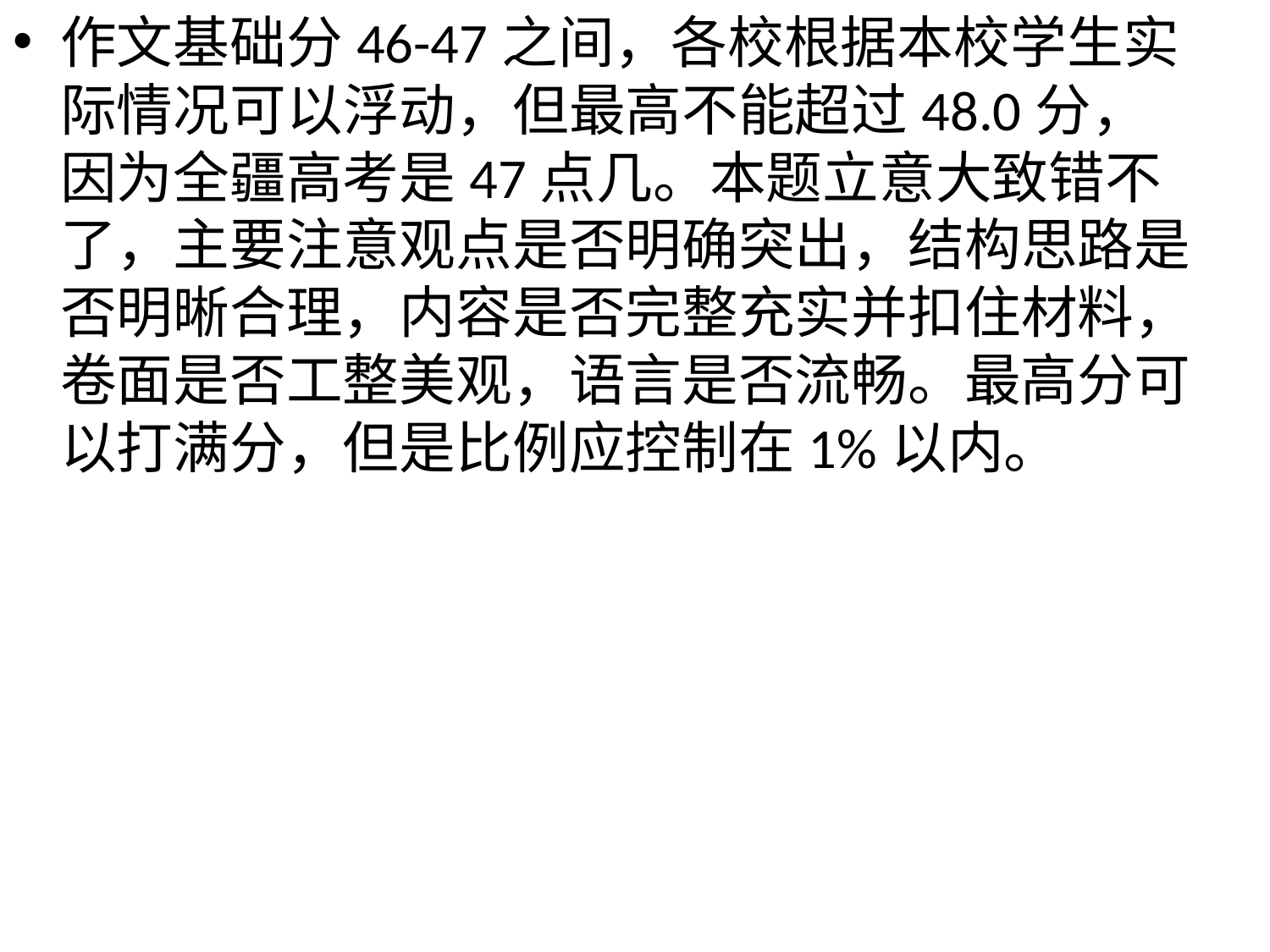

作文基础分46-47之间，各校根据本校学生实际情况可以浮动，但最高不能超过48.0分，因为全疆高考是47点几。本题立意大致错不了，主要注意观点是否明确突出，结构思路是否明晰合理，内容是否完整充实并扣住材料，卷面是否工整美观，语言是否流畅。最高分可以打满分，但是比例应控制在1%以内。